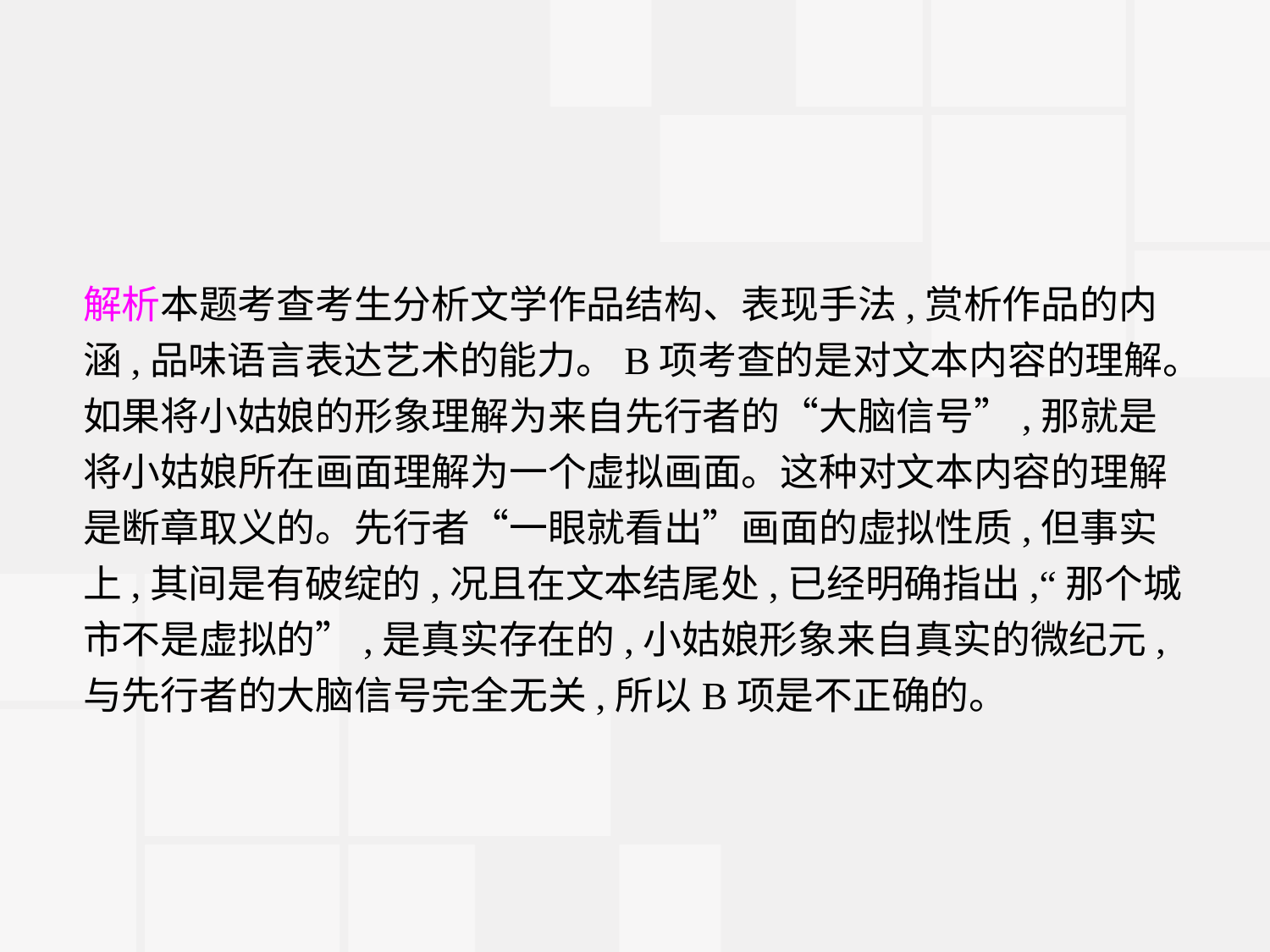

解析本题考查考生分析文学作品结构、表现手法,赏析作品的内涵,品味语言表达艺术的能力。B项考查的是对文本内容的理解。如果将小姑娘的形象理解为来自先行者的“大脑信号”,那就是将小姑娘所在画面理解为一个虚拟画面。这种对文本内容的理解是断章取义的。先行者“一眼就看出”画面的虚拟性质,但事实上,其间是有破绽的,况且在文本结尾处,已经明确指出,“那个城市不是虚拟的”,是真实存在的,小姑娘形象来自真实的微纪元,与先行者的大脑信号完全无关,所以B项是不正确的。